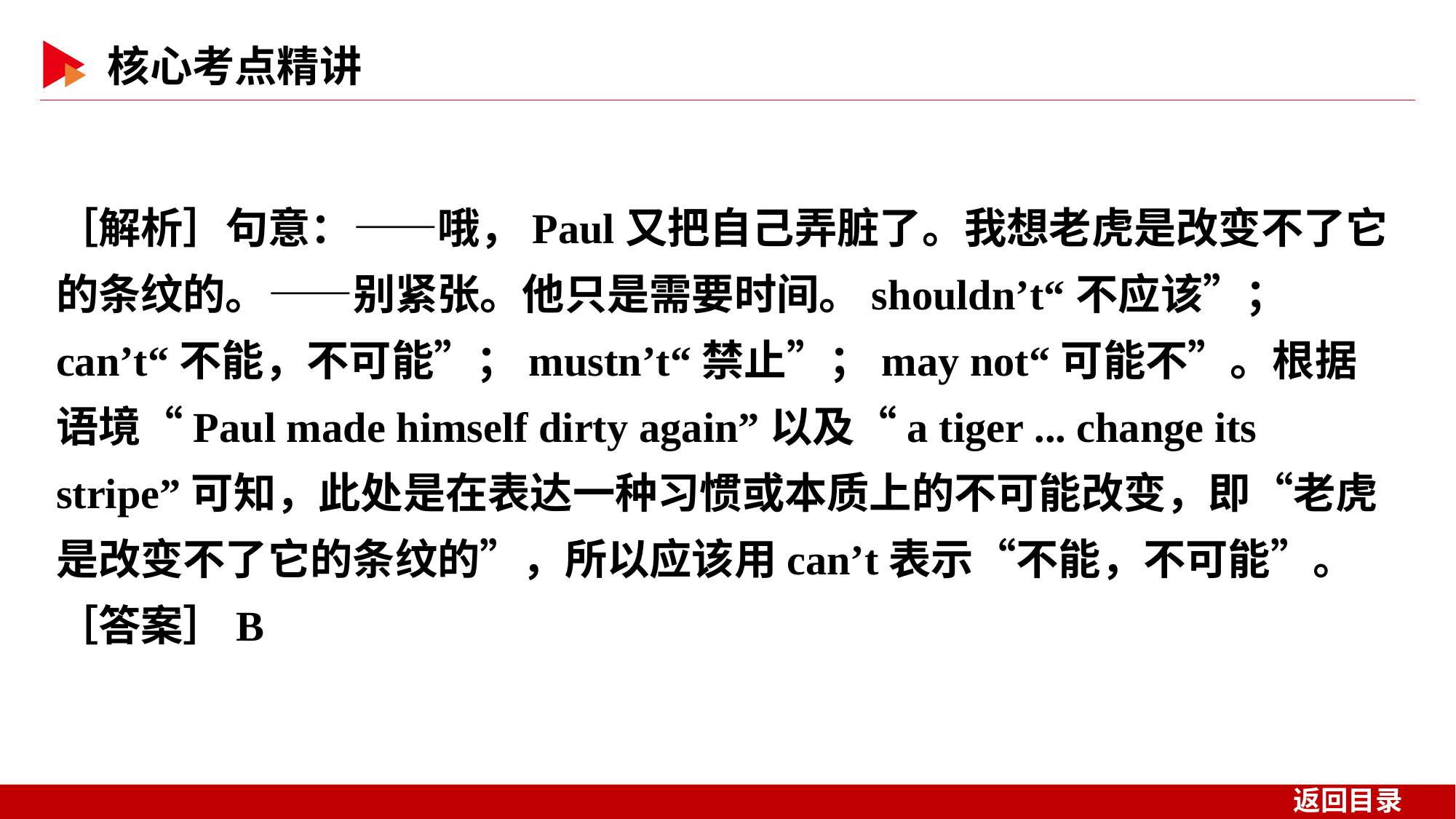

［解析］句意：——哦，Paul又把自己弄脏了。我想老虎是改变不了它的条纹的。——别紧张。他只是需要时间。shouldn’t“不应该”；can’t“不能，不可能”；mustn’t“禁止”；may not“可能不”。根据语境“Paul made himself dirty again”以及“a tiger ... change its stripe”可知，此处是在表达一种习惯或本质上的不可能改变，即“老虎是改变不了它的条纹的”，所以应该用can’t表示“不能，不可能”。
［答案］B